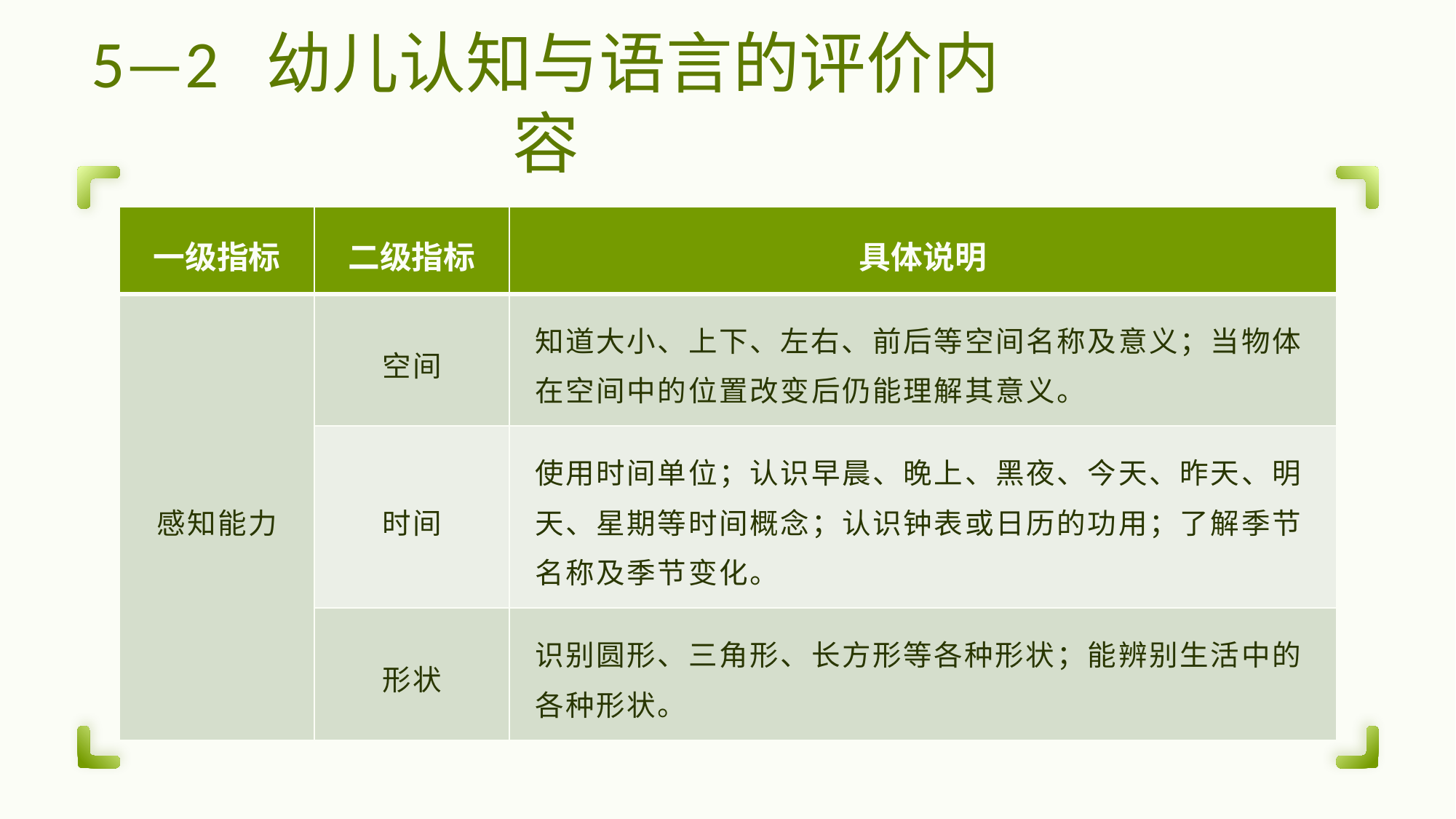

| 一级指标 | 二级指标 | 具体说明 |
| --- | --- | --- |
| 感知能力 | 空间 | 知道大小、上下、左右、前后等空间名称及意义；当物体在空间中的位置改变后仍能理解其意义。 |
|  | 时间 | 使用时间单位；认识早晨、晚上、黑夜、今天、昨天、明天、星期等时间概念；认识钟表或日历的功用；了解季节名称及季节变化。 |
|  | 形状 | 识别圆形、三角形、长方形等各种形状；能辨别生活中的各种形状。 |

# 5—2  幼儿认知与语言的评价内容